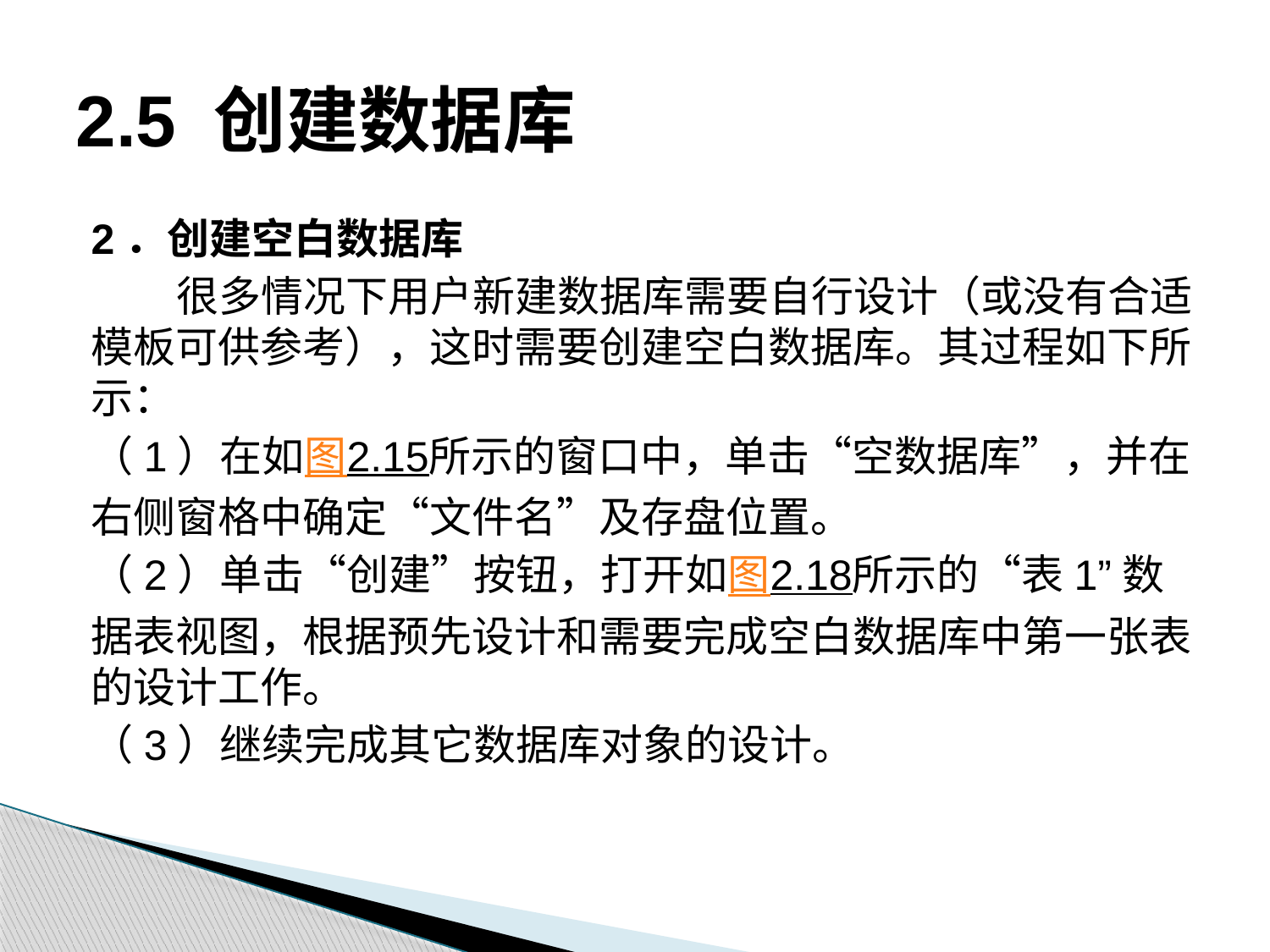

# 2.5 创建数据库
2．创建空白数据库
很多情况下用户新建数据库需要自行设计（或没有合适模板可供参考），这时需要创建空白数据库。其过程如下所示：
（1）在如图2.15所示的窗口中，单击“空数据库”，并在右侧窗格中确定“文件名”及存盘位置。
（2）单击“创建”按钮，打开如图2.18所示的“表1”数据表视图，根据预先设计和需要完成空白数据库中第一张表的设计工作。
（3）继续完成其它数据库对象的设计。